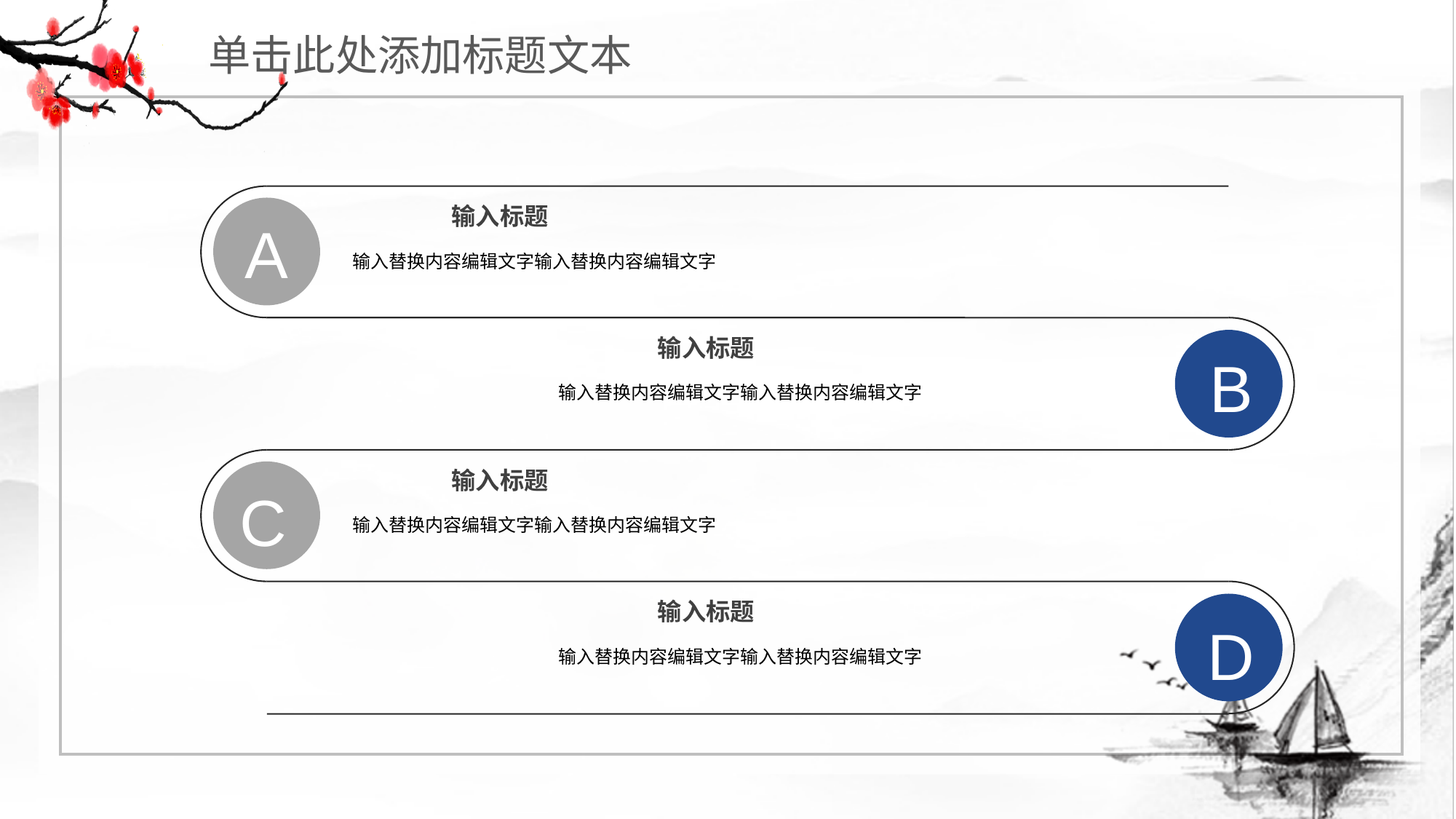

单击此处添加标题文本

输入标题

A
输入替换内容编辑文字输入替换内容编辑文字

输入标题

B
输入替换内容编辑文字输入替换内容编辑文字

输入标题

C
输入替换内容编辑文字输入替换内容编辑文字

输入标题

D
输入替换内容编辑文字输入替换内容编辑文字